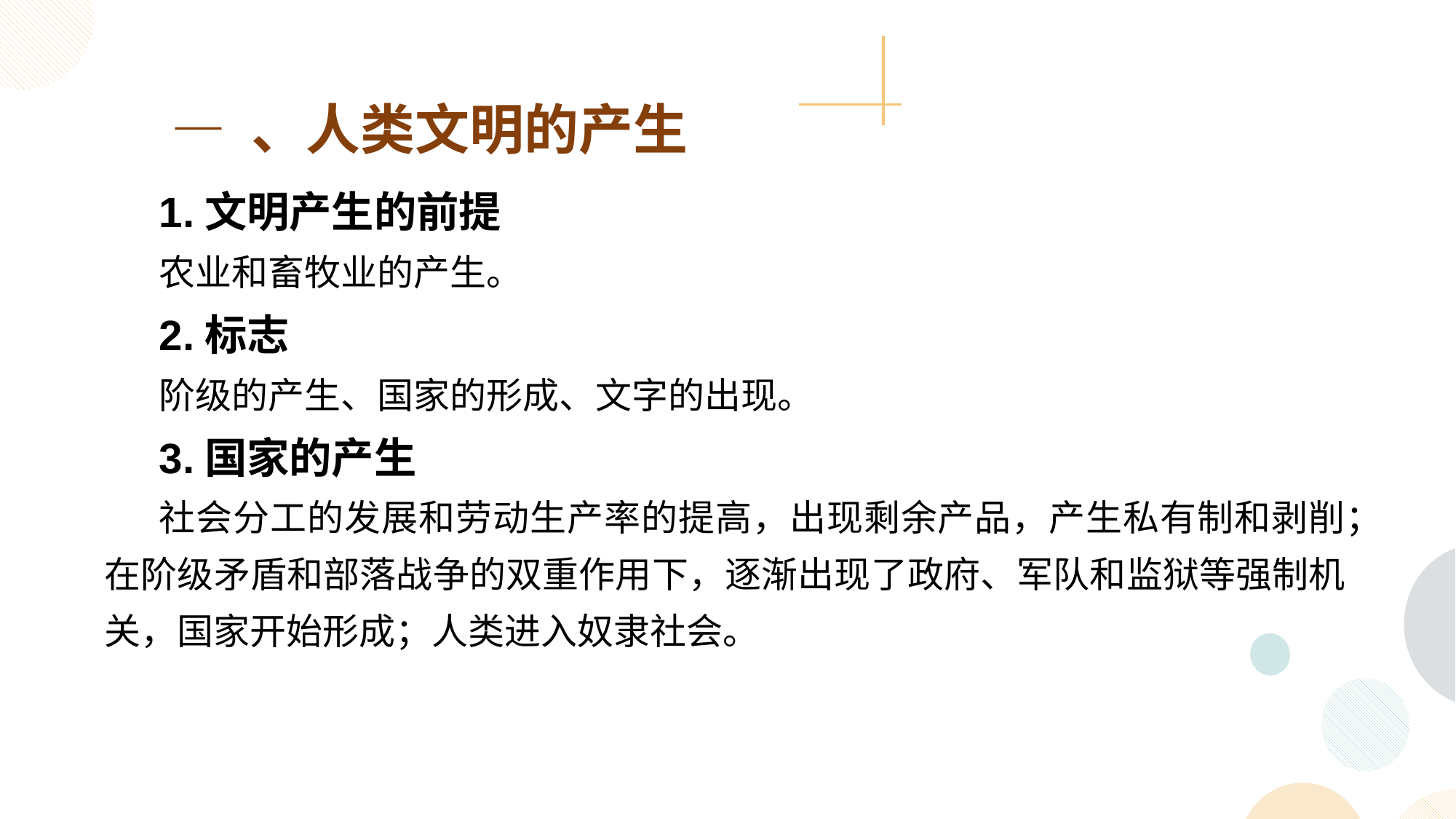

— 、人类文明的产生
1.文明产生的前提
农业和畜牧业的产生。
2.标志
阶级的产生、国家的形成、文字的出现。
3.国家的产生
社会分工的发展和劳动生产率的提高，出现剩余产品，产生私有制和剥削；在阶级矛盾和部落战争的双重作用下，逐渐出现了政府、军队和监狱等强制机关，国家开始形成；人类进入奴隶社会。